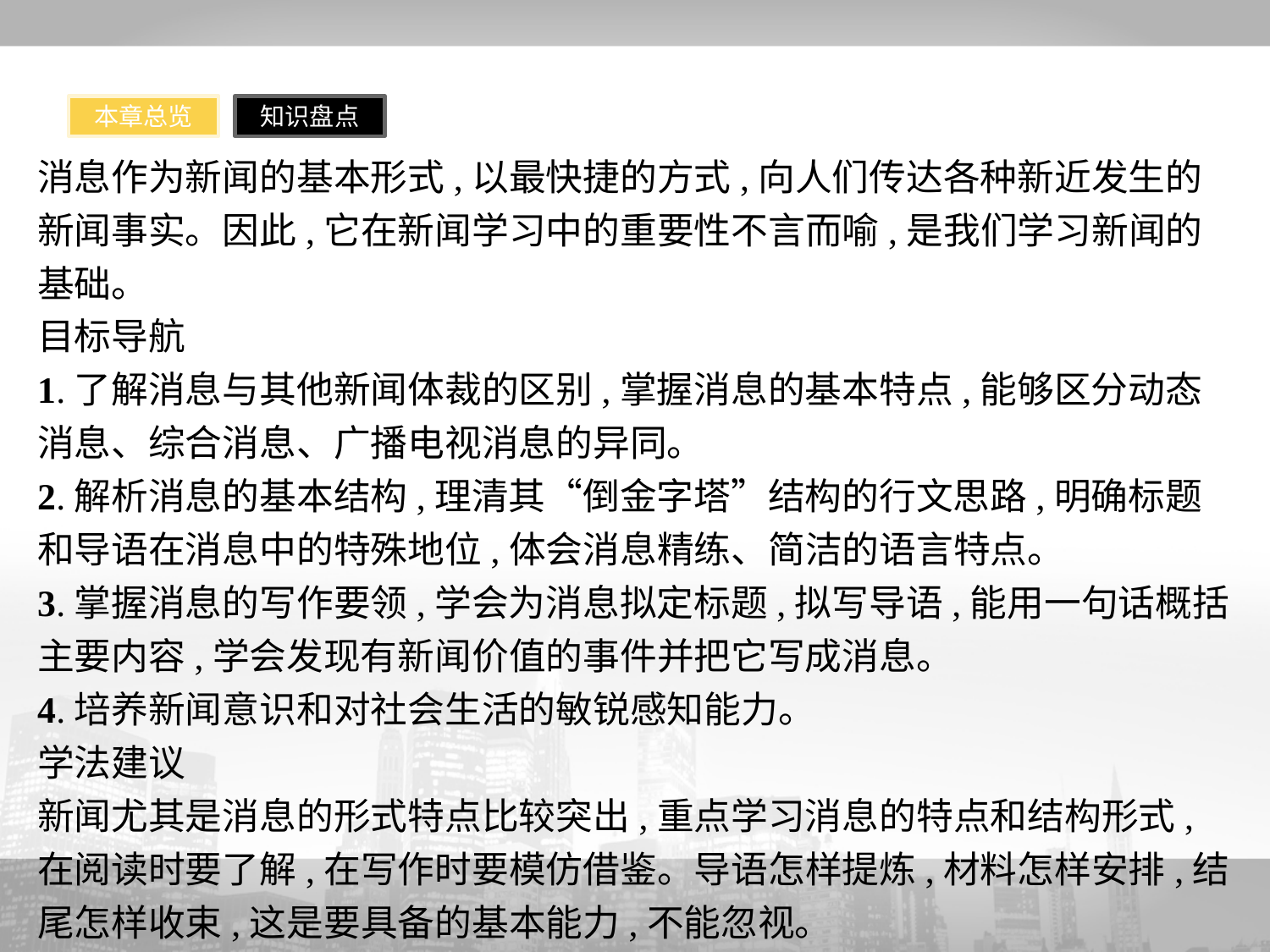

本章总览
知识盘点
消息作为新闻的基本形式,以最快捷的方式,向人们传达各种新近发生的新闻事实。因此,它在新闻学习中的重要性不言而喻,是我们学习新闻的基础。
目标导航
1.了解消息与其他新闻体裁的区别,掌握消息的基本特点,能够区分动态消息、综合消息、广播电视消息的异同。
2.解析消息的基本结构,理清其“倒金字塔”结构的行文思路,明确标题和导语在消息中的特殊地位,体会消息精练、简洁的语言特点。
3.掌握消息的写作要领,学会为消息拟定标题,拟写导语,能用一句话概括主要内容,学会发现有新闻价值的事件并把它写成消息。
4.培养新闻意识和对社会生活的敏锐感知能力。
学法建议
新闻尤其是消息的形式特点比较突出,重点学习消息的特点和结构形式,在阅读时要了解,在写作时要模仿借鉴。导语怎样提炼,材料怎样安排,结尾怎样收束,这是要具备的基本能力,不能忽视。